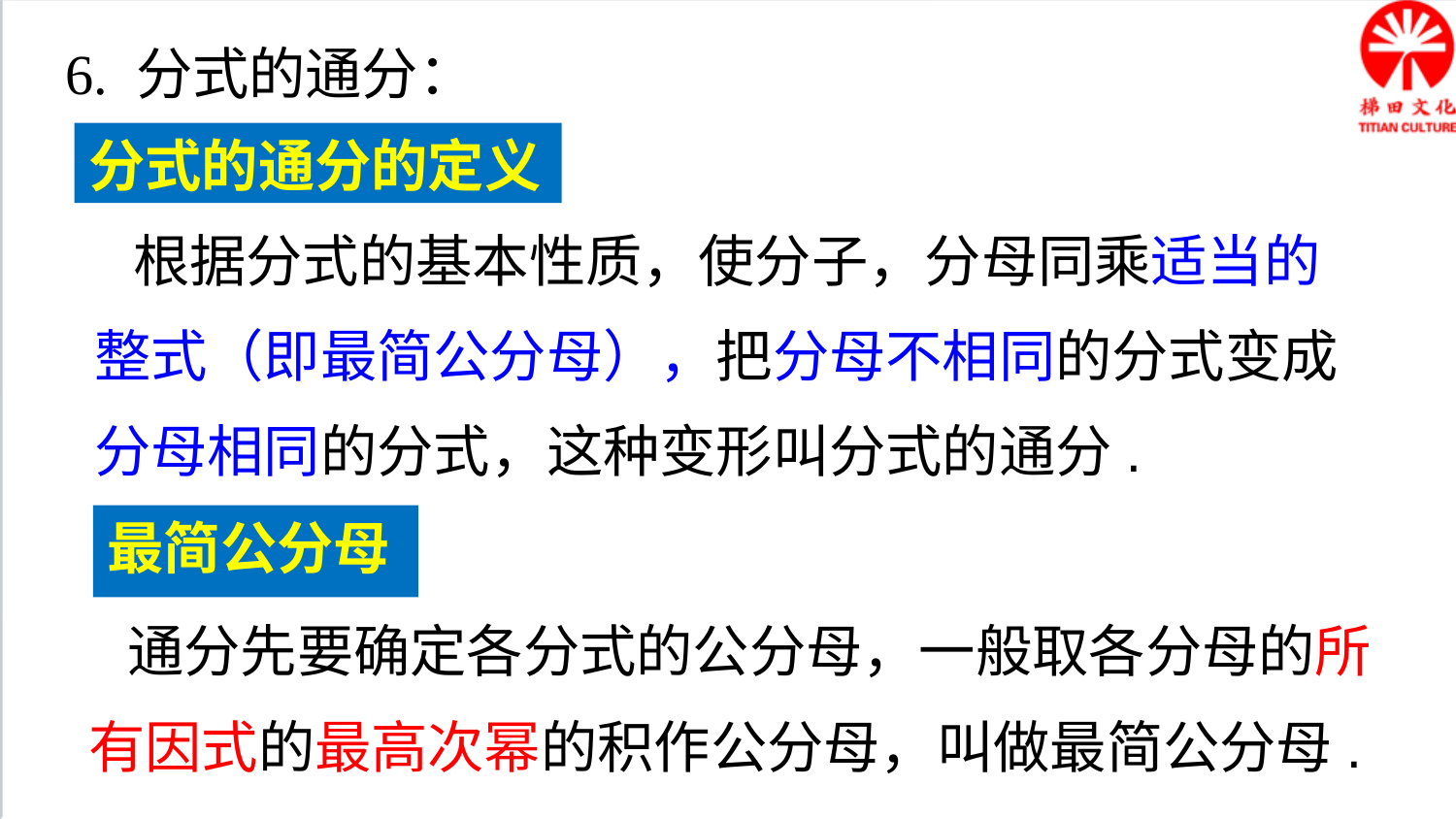

6. 分式的通分：
分式的通分的定义
  根据分式的基本性质，使分子，分母同乘适当的整式（即最简公分母），把分母不相同的分式变成分母相同的分式，这种变形叫分式的通分.
最简公分母
  通分先要确定各分式的公分母，一般取各分母的所有因式的最高次幂的积作公分母，叫做最简公分母.